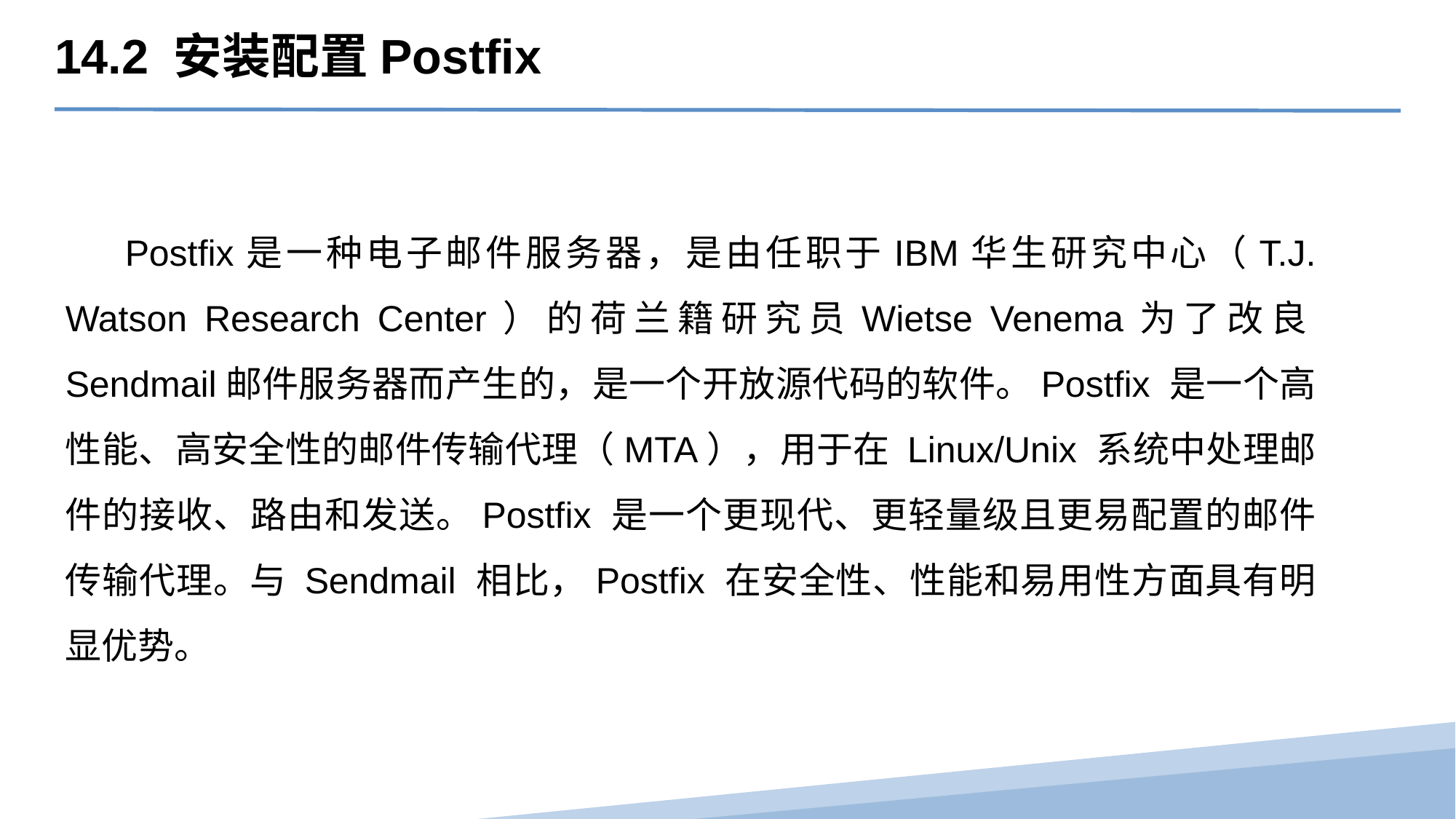

14.2 安装配置Postfix
  Postfix是一种电子邮件服务器，是由任职于IBM华生研究中心（T.J. Watson Research Center）的荷兰籍研究员Wietse Venema为了改良Sendmail邮件服务器而产生的，是一个开放源代码的软件。Postfix 是一个高性能、高安全性的邮件传输代理（MTA），用于在 Linux/Unix 系统中处理邮件的接收、路由和发送。Postfix 是一个更现代、更轻量级且更易配置的邮件传输代理。与 Sendmail 相比，Postfix 在安全性、性能和易用性方面具有明显优势。